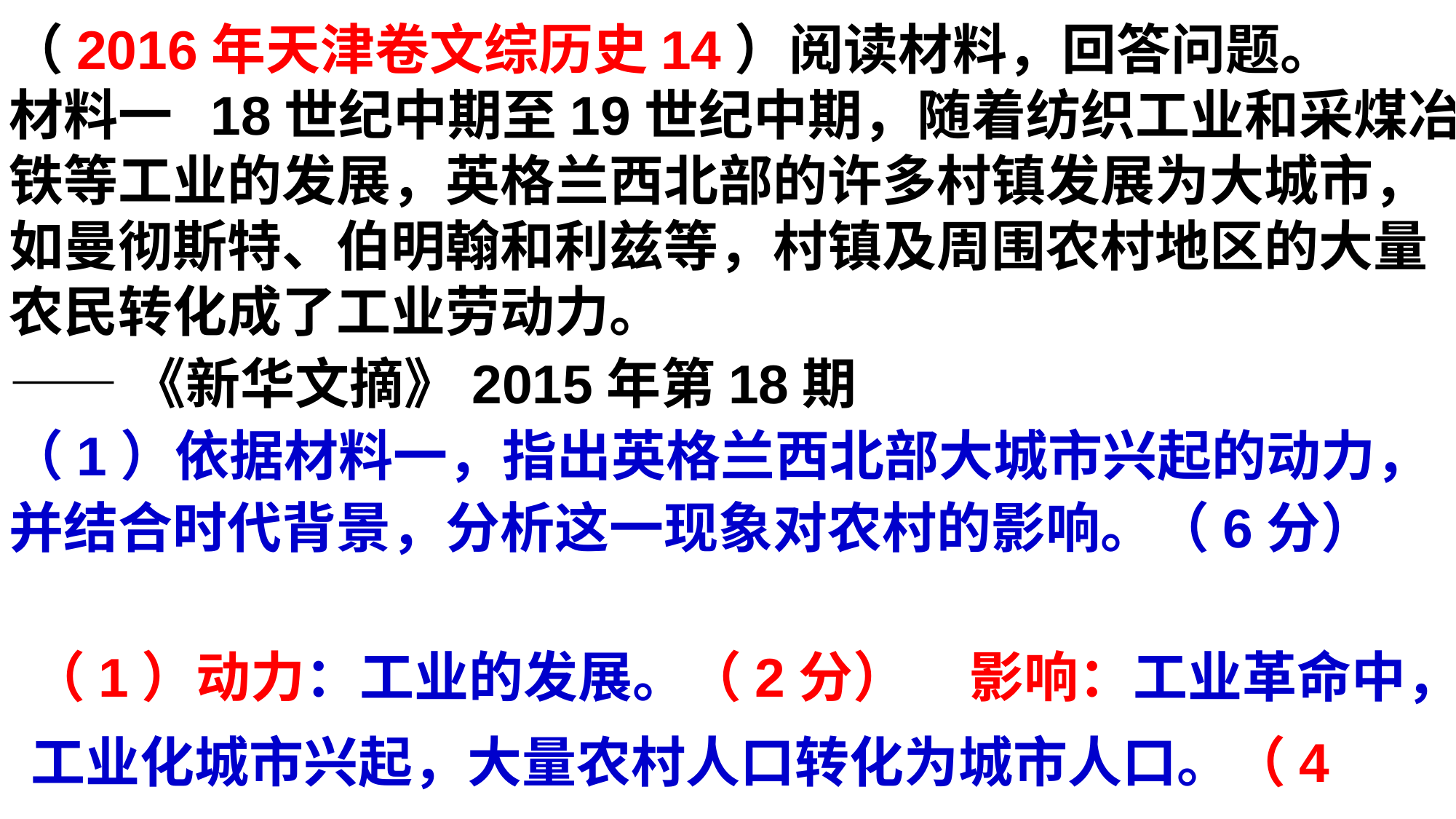

（2016年天津卷文综历史14）阅读材料，回答问题。材料一  18世纪中期至19世纪中期，随着纺织工业和采煤冶铁等工业的发展，英格兰西北部的许多村镇发展为大城市，如曼彻斯特、伯明翰和利兹等，村镇及周围农村地区的大量农民转化成了工业劳动力。——《新华文摘》2015年第18期
（1）依据材料一，指出英格兰西北部大城市兴起的动力，并结合时代背景，分析这一现象对农村的影响。（6分）
（1）动力：工业的发展。（2分）     影响：工业革命中，工业化城市兴起，大量农村人口转化为城市人口。（4分）